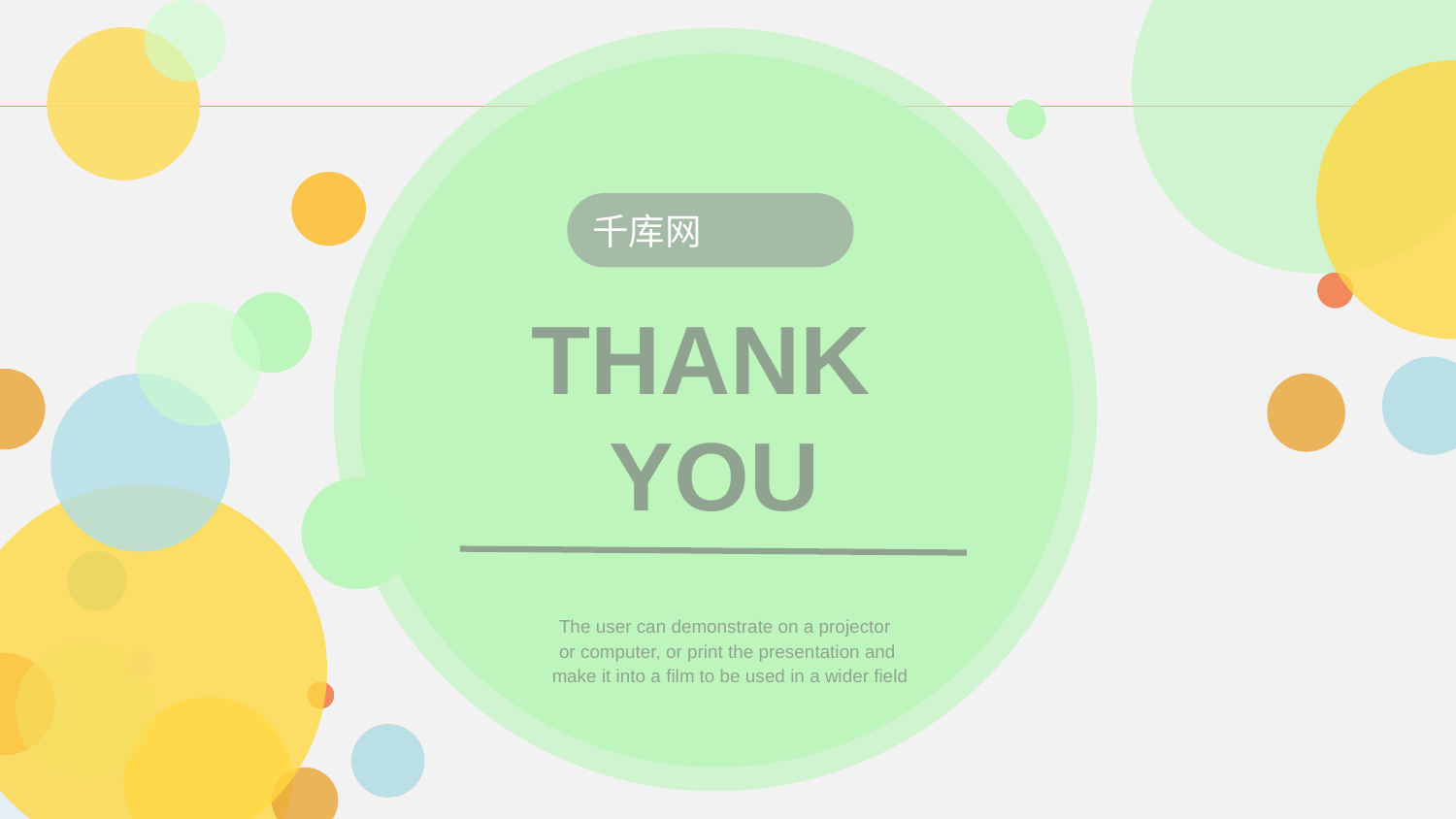

千库网

THANK
YOU

The user can demonstrate on a projector
or computer, or print the presentation and
 make it into a film to be used in a wider field